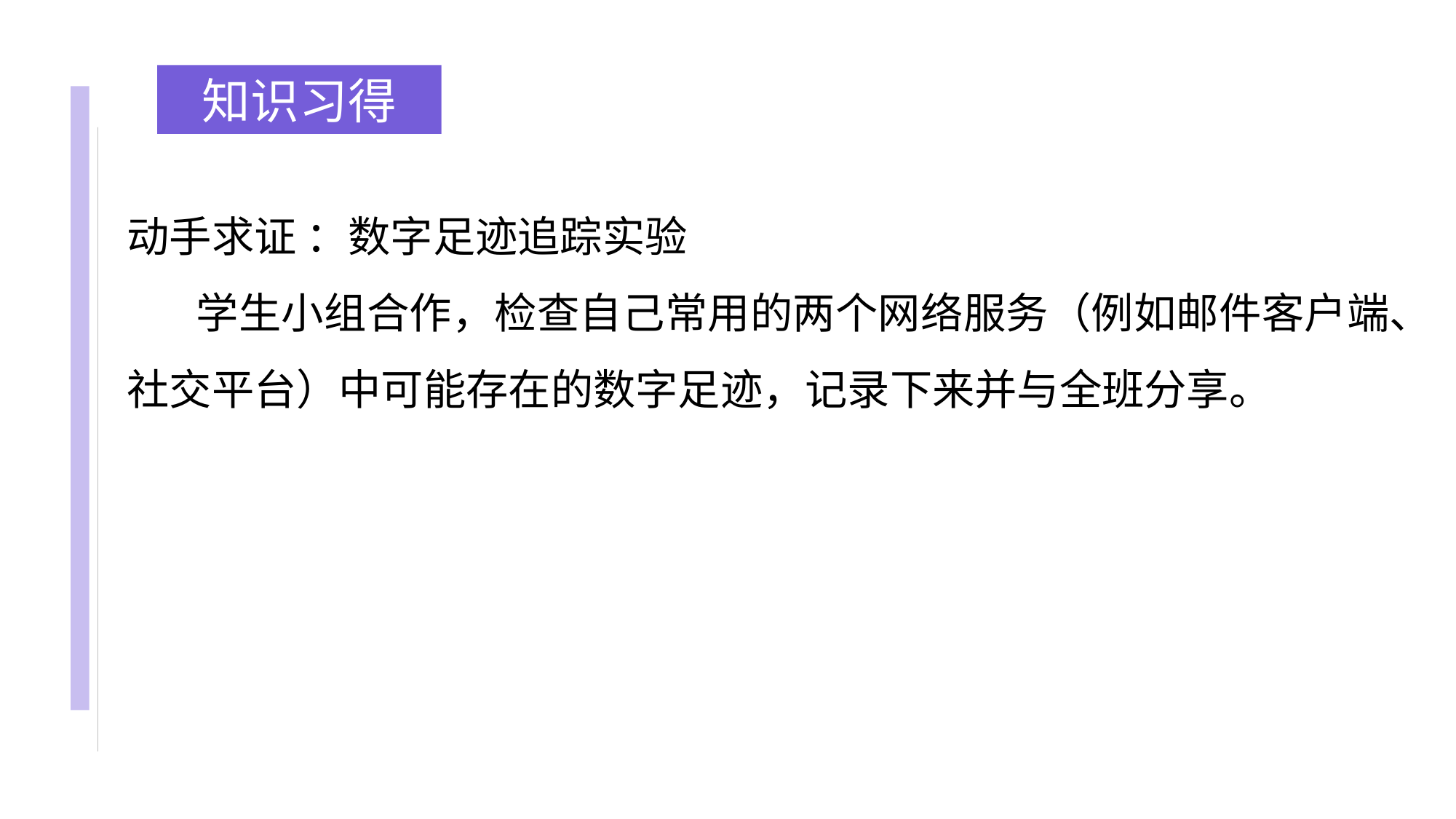

知识习得

动手求证 ：数字足迹追踪实验
      学生小组合作，检查自己常用的两个网络服务（例如邮件客户端、社交平台）中可能存在的数字足迹，记录下来并与全班分享。